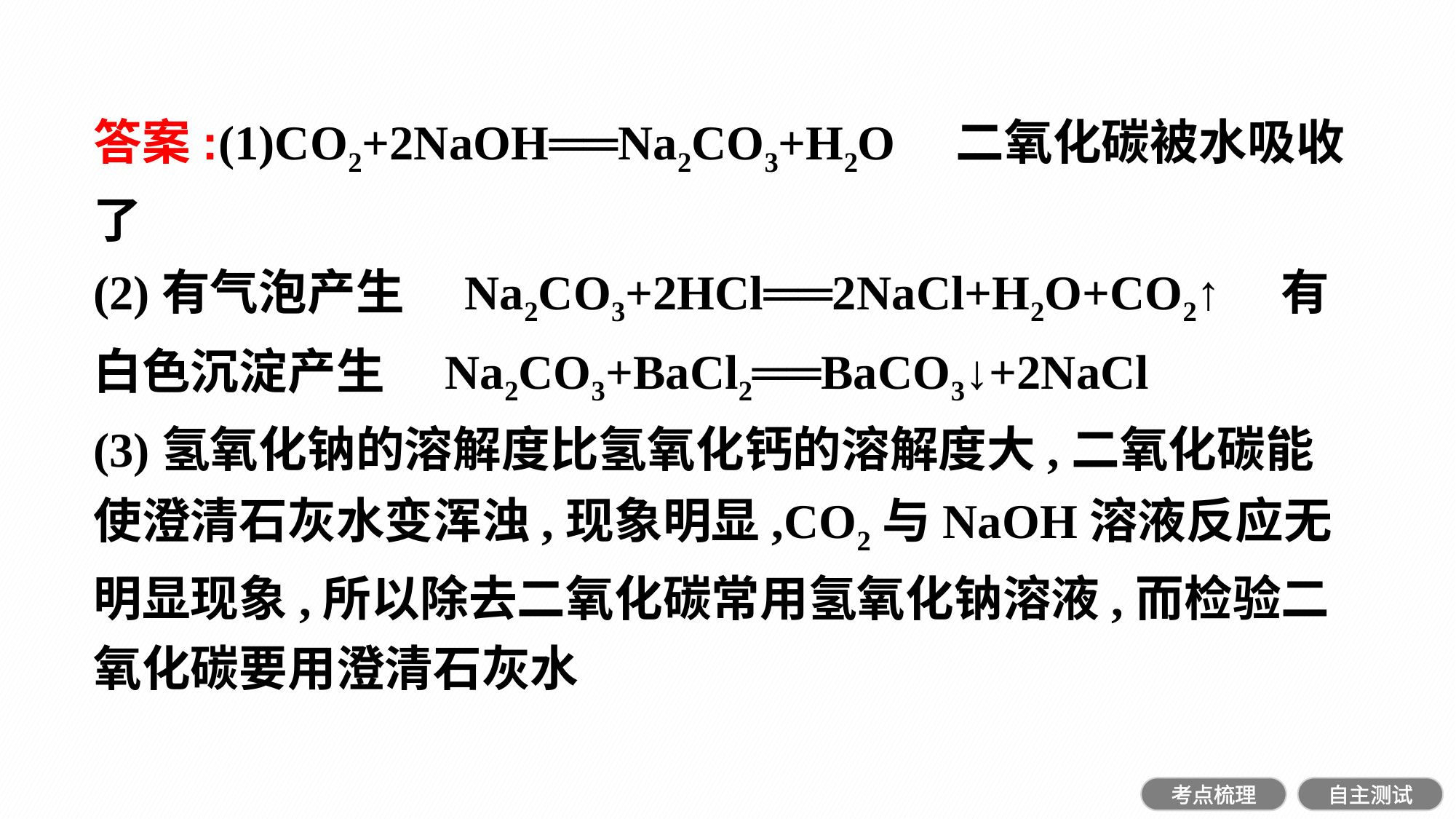

答案:(1)CO2+2NaOH══Na2CO3+H2O　二氧化碳被水吸收了
(2)有气泡产生　Na2CO3+2HCl══2NaCl+H2O+CO2↑　有白色沉淀产生　Na2CO3+BaCl2══BaCO3↓+2NaCl
(3)氢氧化钠的溶解度比氢氧化钙的溶解度大,二氧化碳能使澄清石灰水变浑浊,现象明显,CO2与NaOH溶液反应无明显现象,所以除去二氧化碳常用氢氧化钠溶液,而检验二氧化碳要用澄清石灰水